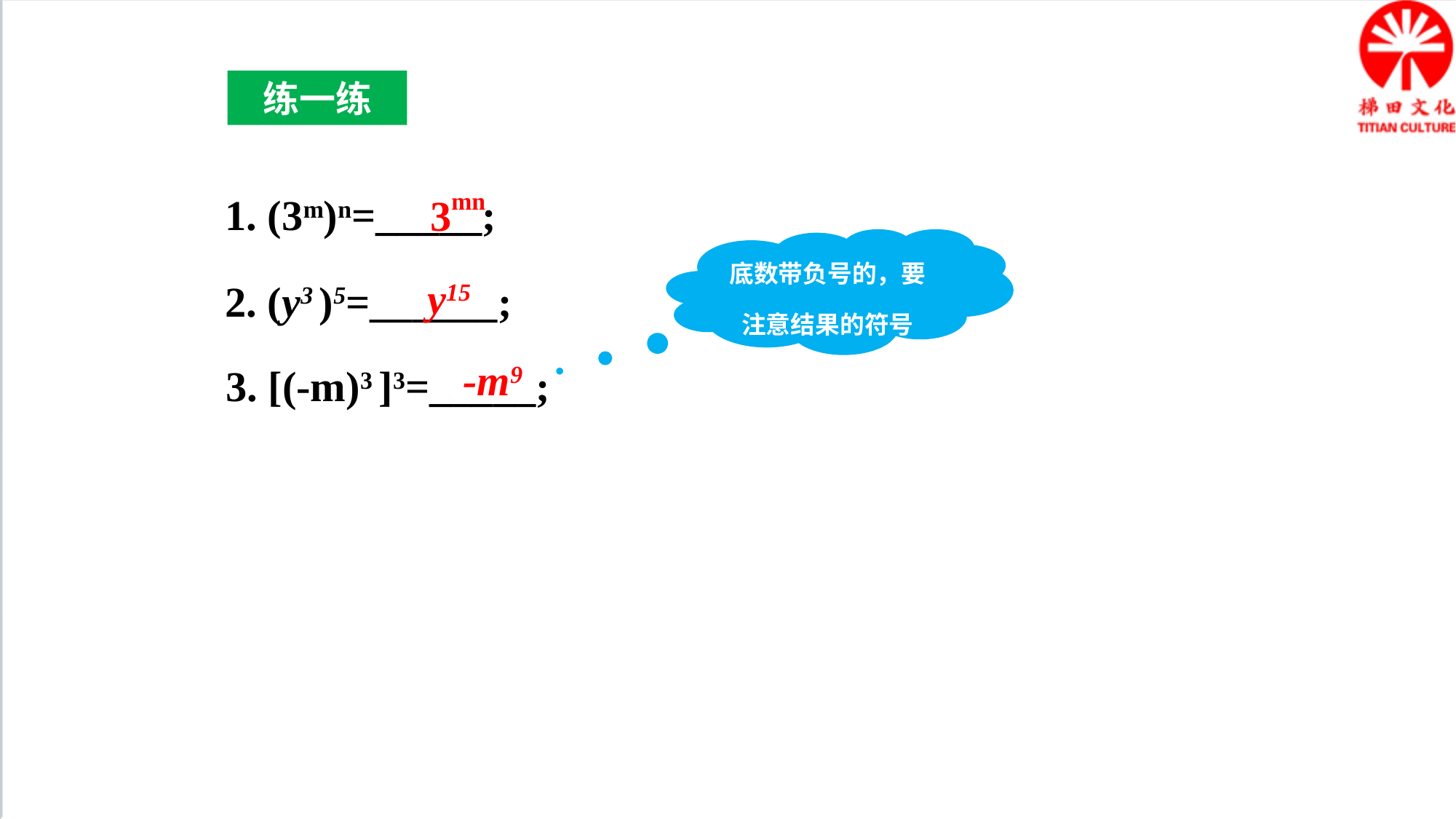

练一练
3mn
1. (3m)n=_____;
底数带负号的，要注意结果的符号
y15
2. (y3 )5=______;
-m9
3. [(-m)3 ]3=_____;